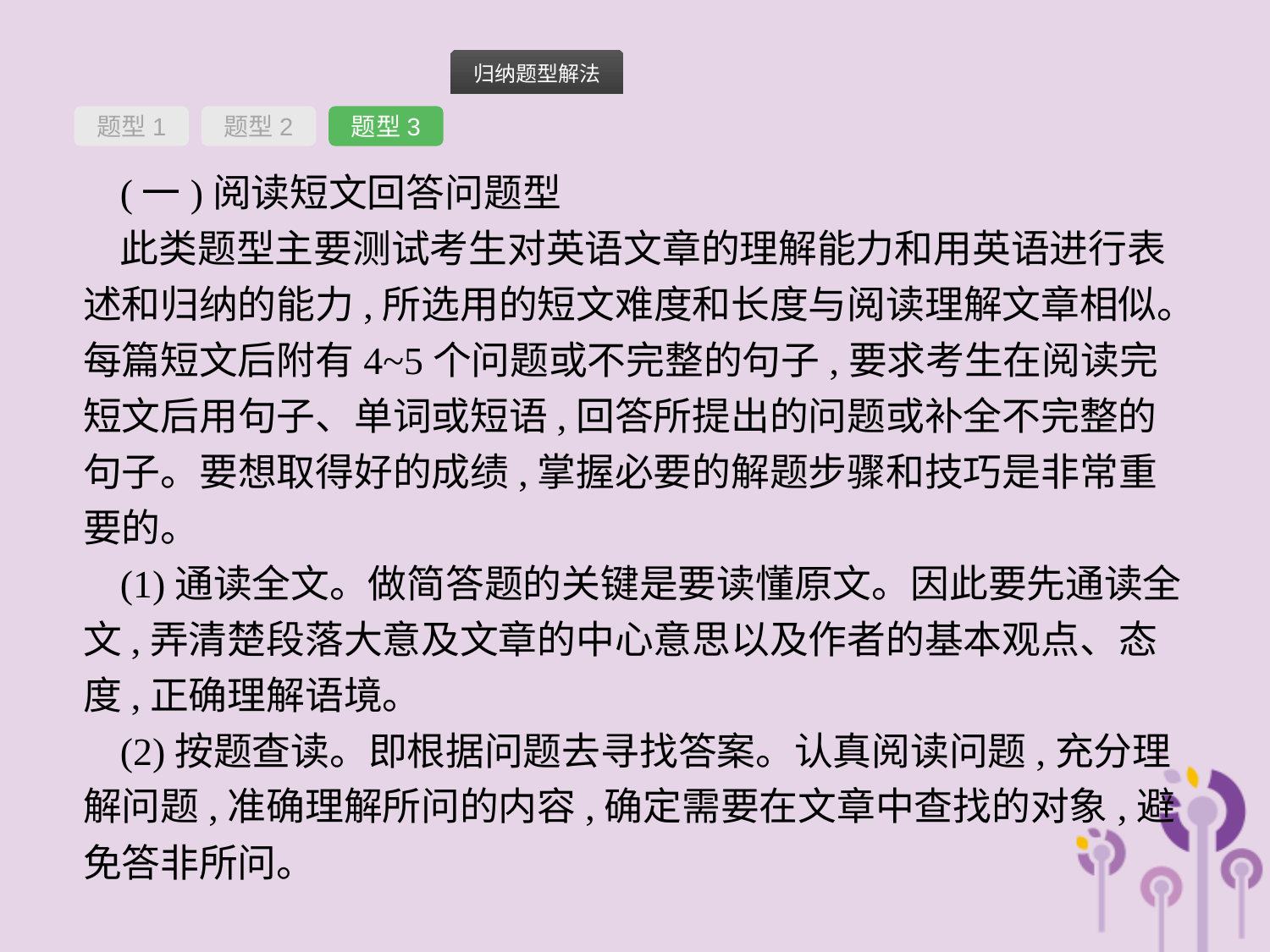

题型1
题型2
题型3
(一)阅读短文回答问题型
此类题型主要测试考生对英语文章的理解能力和用英语进行表述和归纳的能力,所选用的短文难度和长度与阅读理解文章相似。每篇短文后附有4~5个问题或不完整的句子,要求考生在阅读完短文后用句子、单词或短语,回答所提出的问题或补全不完整的句子。要想取得好的成绩,掌握必要的解题步骤和技巧是非常重要的。
(1)通读全文。做简答题的关键是要读懂原文。因此要先通读全文,弄清楚段落大意及文章的中心意思以及作者的基本观点、态度,正确理解语境。
(2)按题查读。即根据问题去寻找答案。认真阅读问题,充分理解问题,准确理解所问的内容,确定需要在文章中查找的对象,避免答非所问。